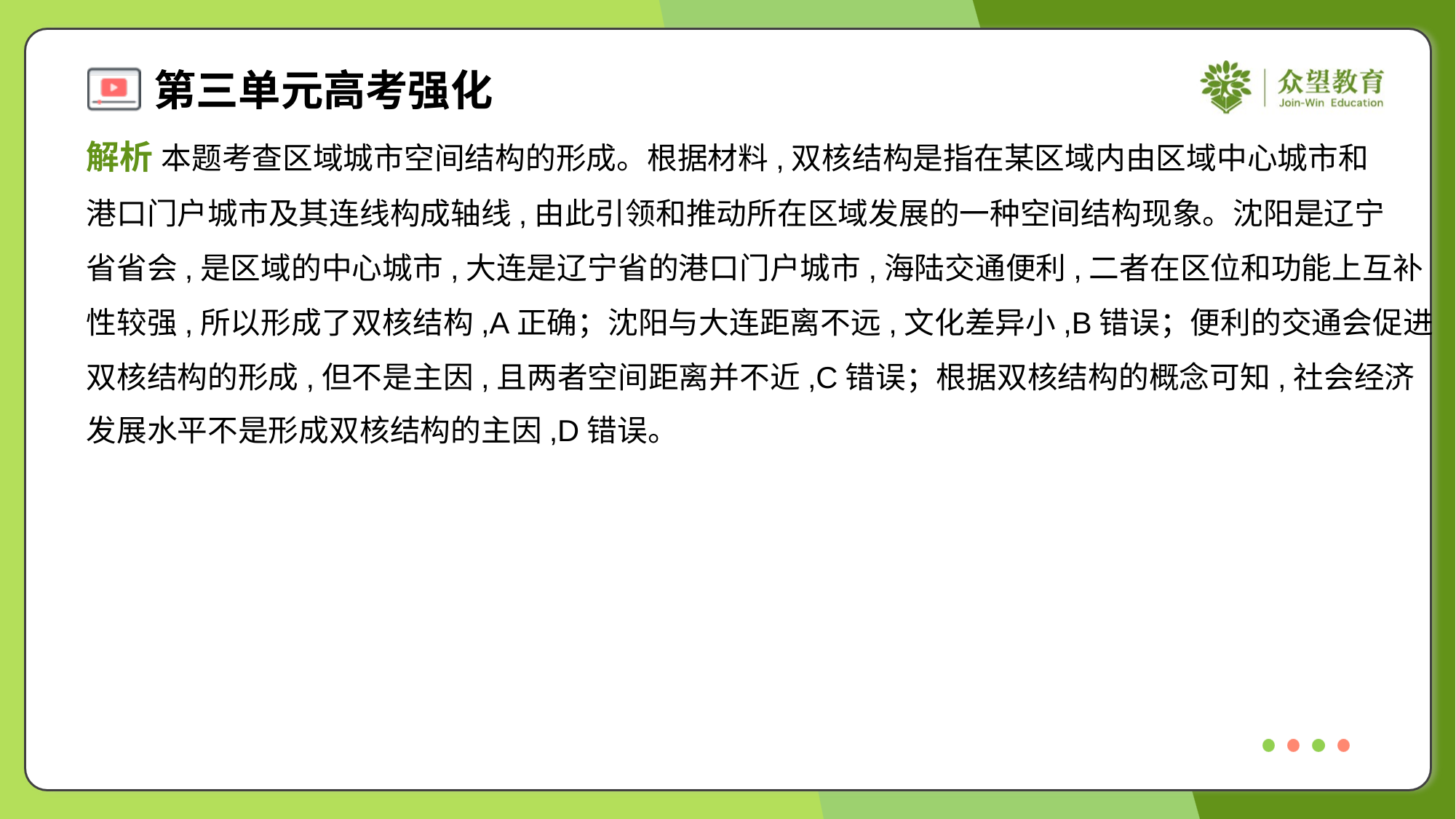

解析 本题考查区域城市空间结构的形成。根据材料,双核结构是指在某区域内由区域中心城市和
港口门户城市及其连线构成轴线,由此引领和推动所在区域发展的一种空间结构现象。沈阳是辽宁
省省会,是区域的中心城市,大连是辽宁省的港口门户城市,海陆交通便利,二者在区位和功能上互补
性较强,所以形成了双核结构,A正确；沈阳与大连距离不远,文化差异小,B错误；便利的交通会促进
双核结构的形成,但不是主因,且两者空间距离并不近,C错误；根据双核结构的概念可知,社会经济
发展水平不是形成双核结构的主因,D错误。